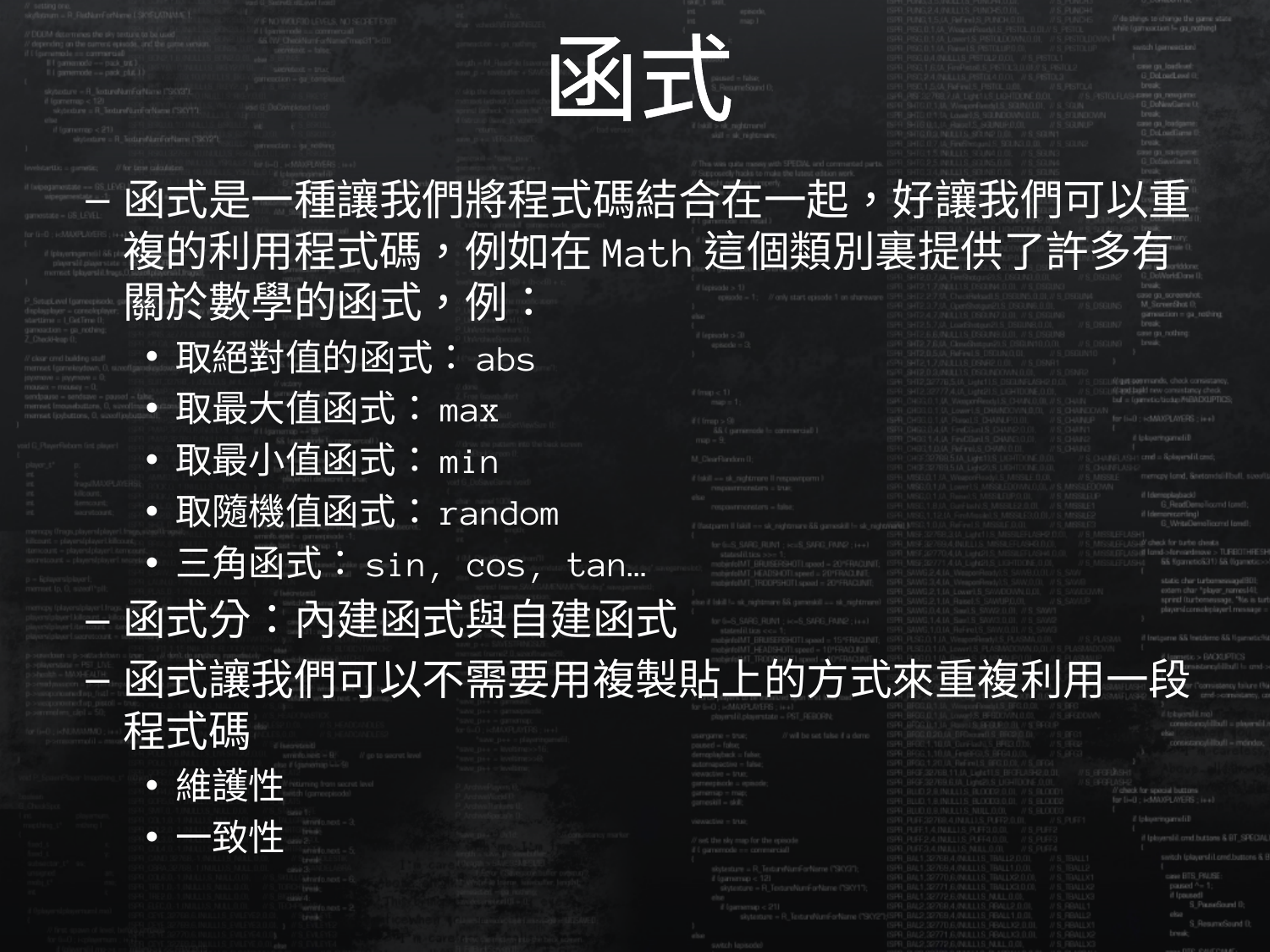

# 函式
函式是一種讓我們將程式碼結合在一起，好讓我們可以重複的利用程式碼，例如在Math這個類別裏提供了許多有關於數學的函式，例：
取絕對值的函式：abs
取最大值函式：max
取最小值函式：min
取隨機值函式：random
三角函式：sin, cos, tan…
函式分：內建函式與自建函式
函式讓我們可以不需要用複製貼上的方式來重複利用一段程式碼
維護性
一致性